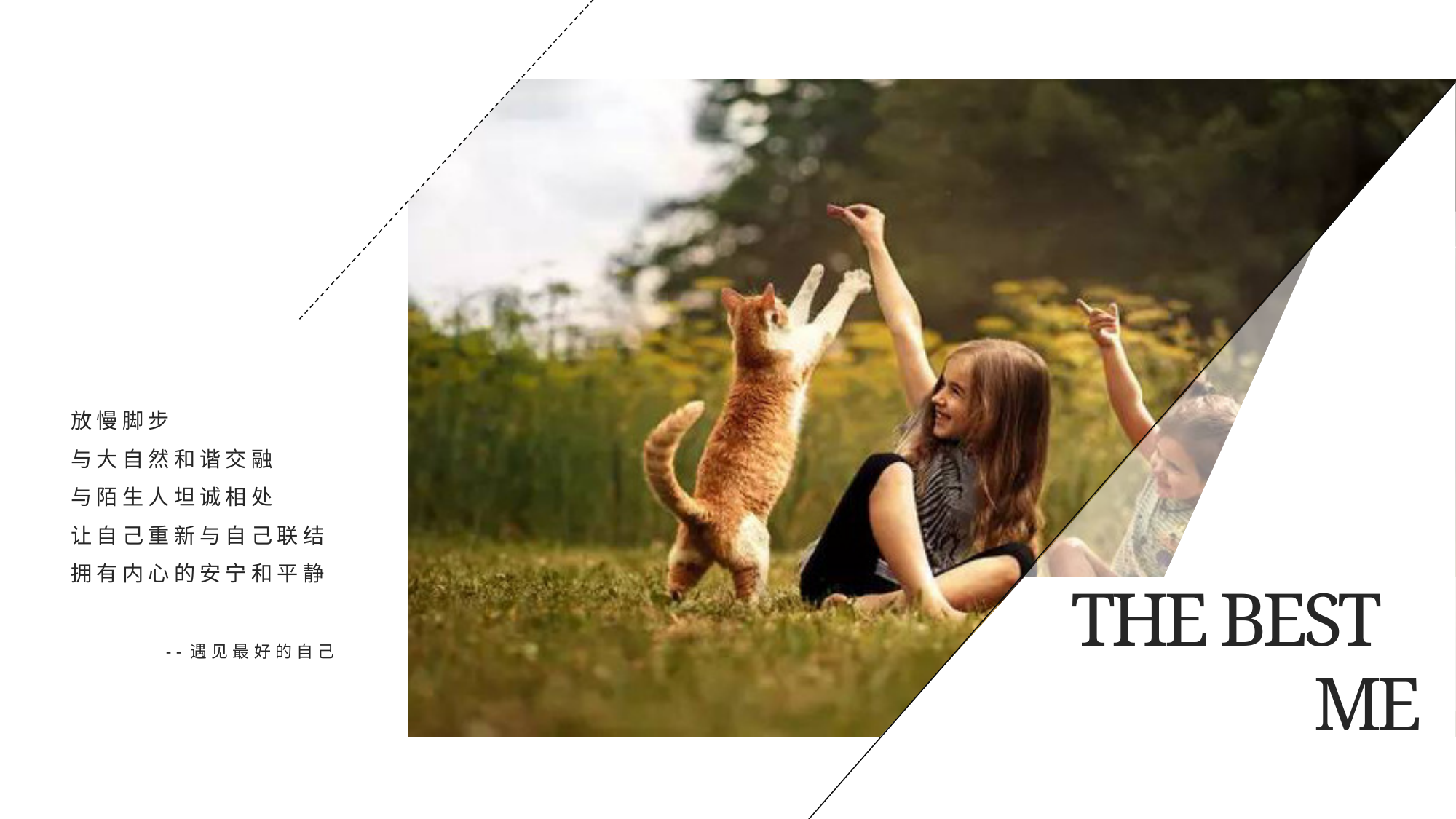

放慢脚步
与大自然和谐交融
与陌生人坦诚相处
让自己重新与自己联结
拥有内心的安宁和平静

         --遇见最好的自己
THE BEST

ME